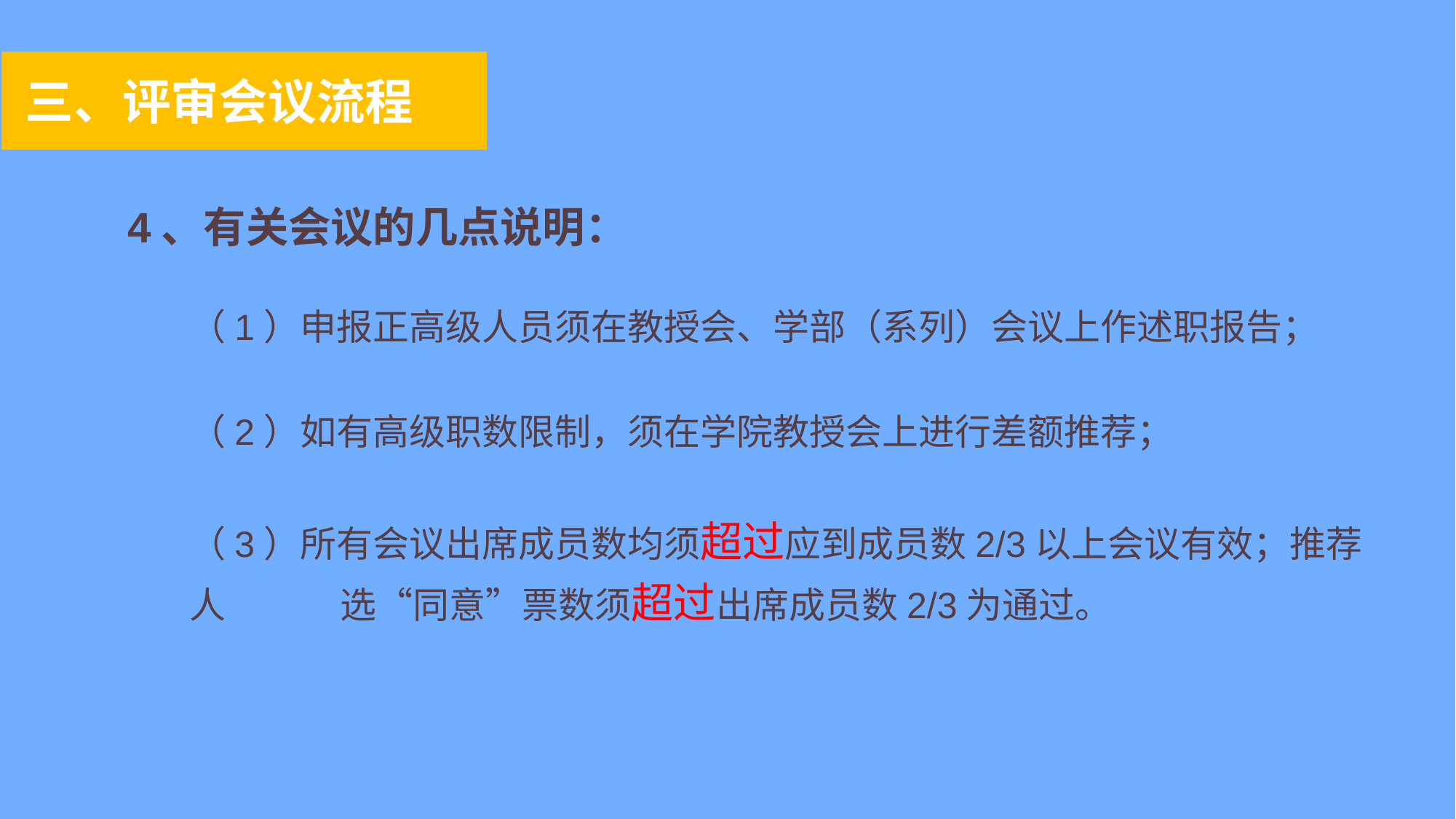

三、评审会议流程
    4、有关会议的几点说明：

（1）申报正高级人员须在教授会、学部（系列）会议上作述职报告；

（2）如有高级职数限制，须在学院教授会上进行差额推荐；

（3）所有会议出席成员数均须超过应到成员数2/3以上会议有效；推荐人              选“同意”票数须超过出席成员数2/3为通过。